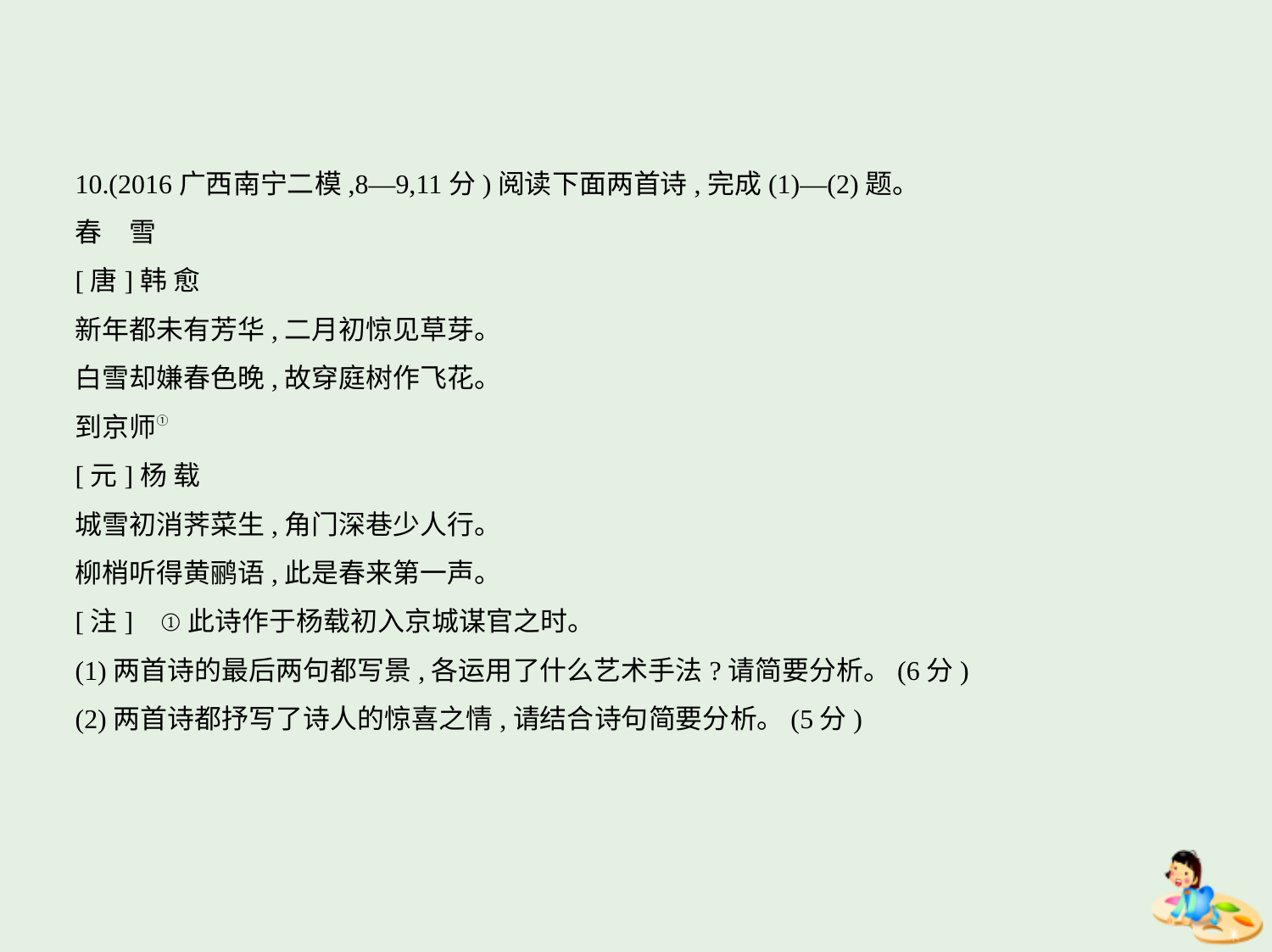

10.(2016广西南宁二模,8—9,11分)阅读下面两首诗,完成(1)—(2)题。
春　雪
[唐]韩 愈
新年都未有芳华,二月初惊见草芽。
白雪却嫌春色晚,故穿庭树作飞花。
到京师①
[元]杨 载
城雪初消荠菜生,角门深巷少人行。
柳梢听得黄鹂语,此是春来第一声。
[注]    ①此诗作于杨载初入京城谋官之时。
(1)两首诗的最后两句都写景,各运用了什么艺术手法?请简要分析。(6分)
(2)两首诗都抒写了诗人的惊喜之情,请结合诗句简要分析。(5分)